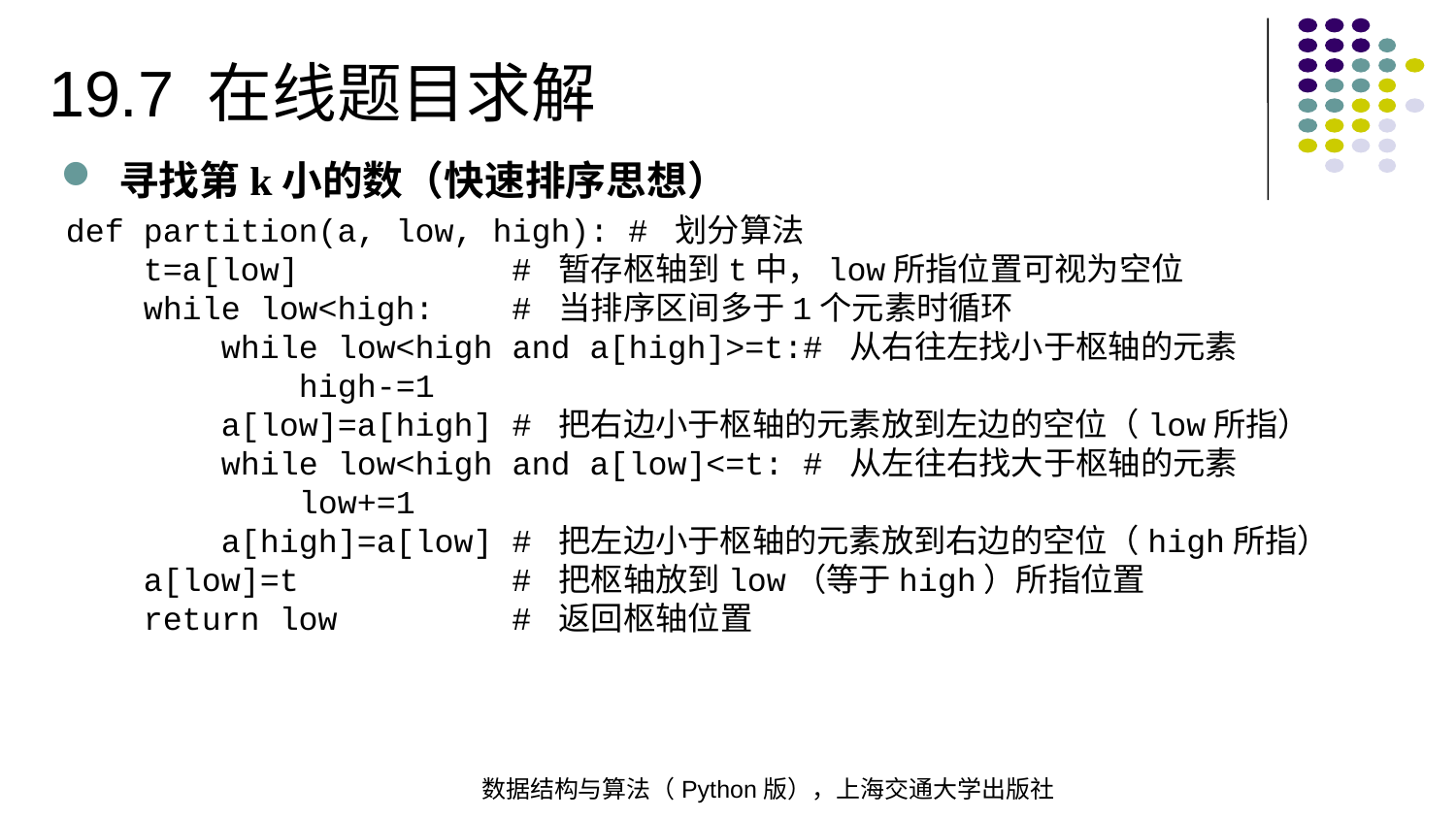

19.7 在线题目求解
寻找第k小的数（快速排序思想）
def partition(a, low, high): # 划分算法
    t=a[low]           # 暂存枢轴到t中，low所指位置可视为空位
    while low<high:    # 当排序区间多于1个元素时循环
        while low<high and a[high]>=t:# 从右往左找小于枢轴的元素
            high-=1
        a[low]=a[high] # 把右边小于枢轴的元素放到左边的空位（low所指）
        while low<high and a[low]<=t: # 从左往右找大于枢轴的元素
            low+=1
        a[high]=a[low] # 把左边小于枢轴的元素放到右边的空位（high所指）
    a[low]=t           # 把枢轴放到low（等于high）所指位置
    return low         # 返回枢轴位置